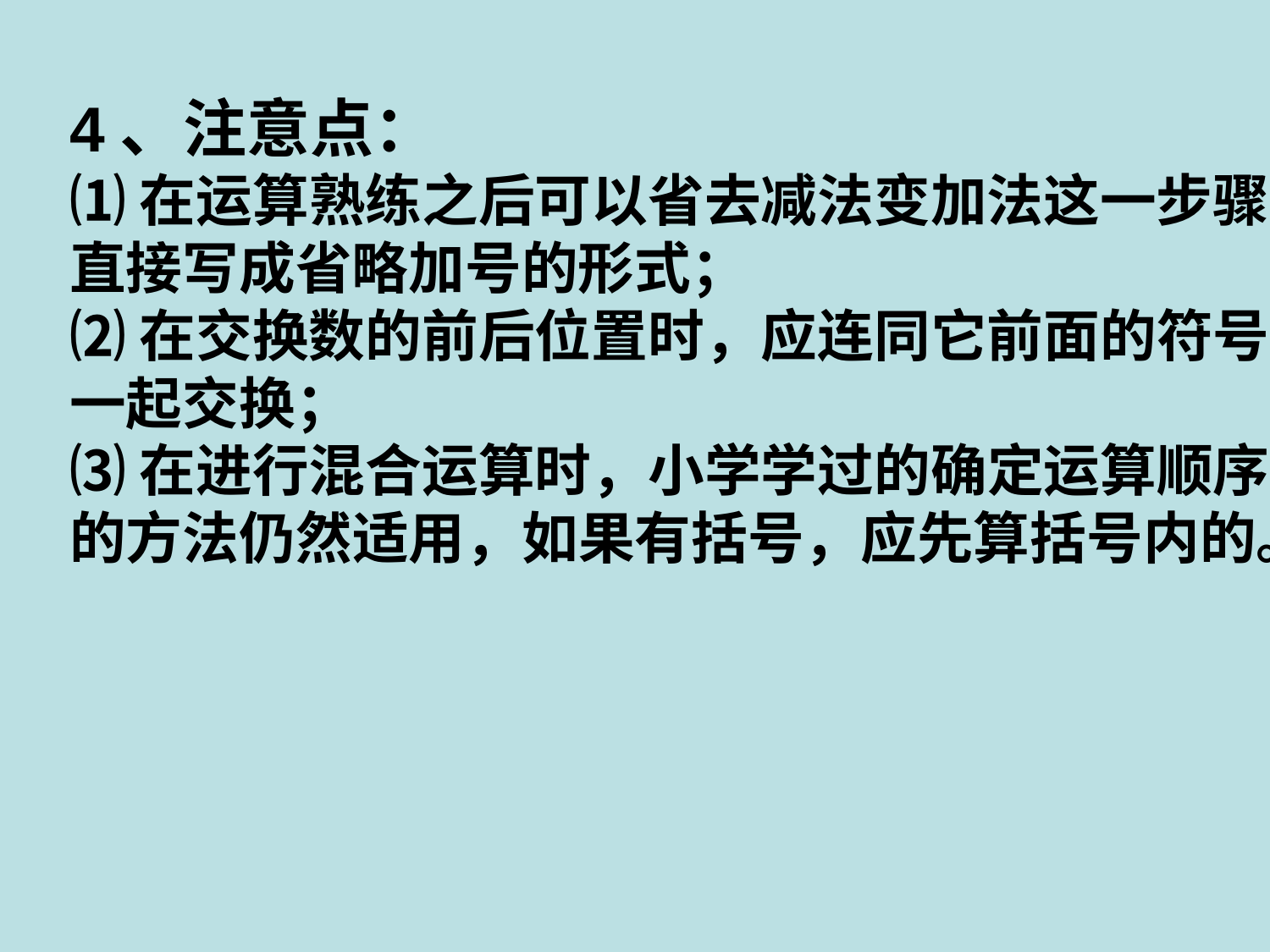

4、注意点：
⑴在运算熟练之后可以省去减法变加法这一步骤，
直接写成省略加号的形式；
⑵在交换数的前后位置时，应连同它前面的符号
一起交换；
⑶在进行混合运算时，小学学过的确定运算顺序
的方法仍然适用，如果有括号，应先算括号内的。